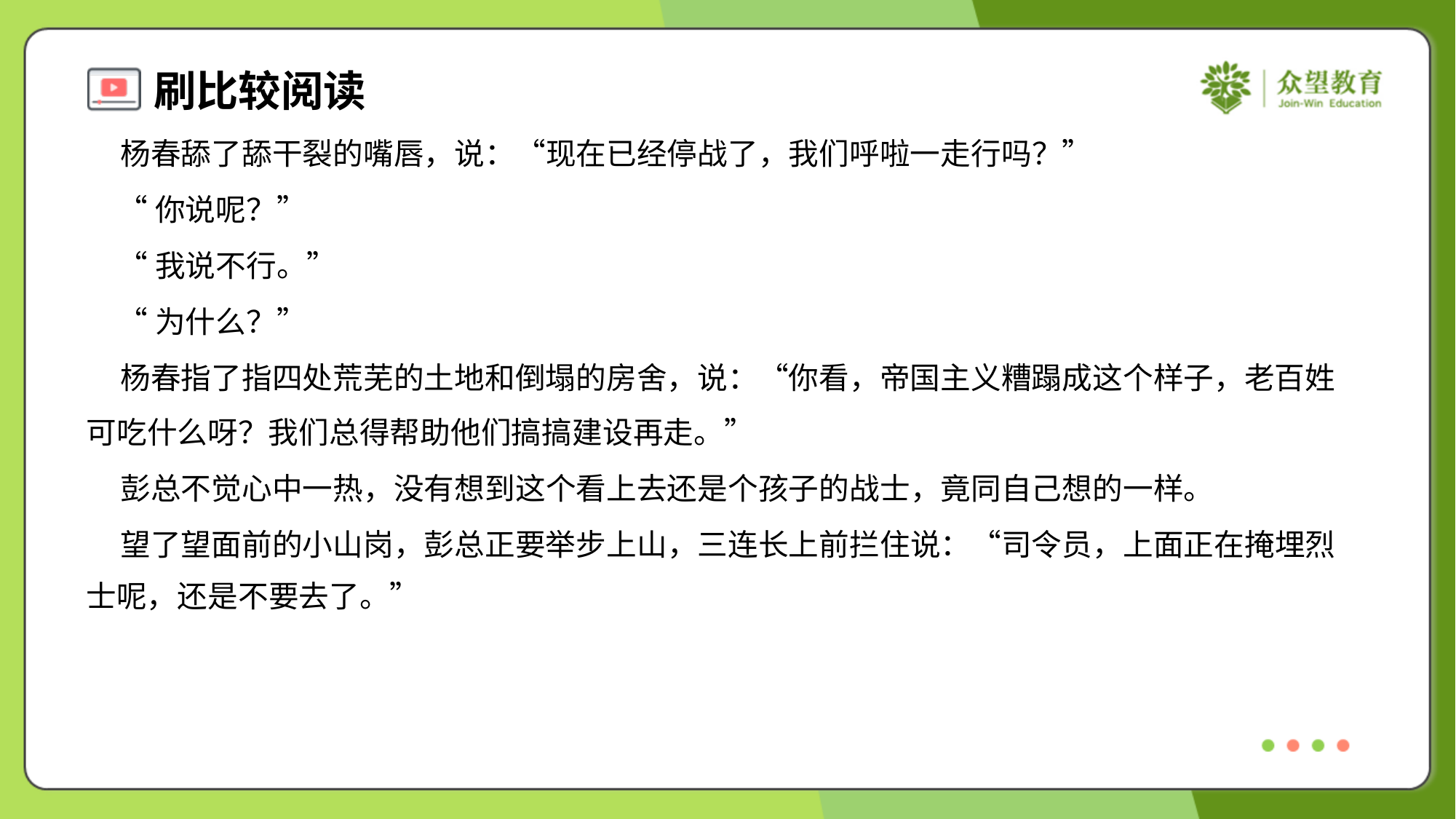

杨春舔了舔干裂的嘴唇，说：“现在已经停战了，我们呼啦一走行吗？”
    “你说呢？”
    “我说不行。”
    “为什么？”
    杨春指了指四处荒芜的土地和倒塌的房舍，说：“你看，帝国主义糟蹋成这个样子，老百姓
可吃什么呀？我们总得帮助他们搞搞建设再走。”
    彭总不觉心中一热，没有想到这个看上去还是个孩子的战士，竟同自己想的一样。
    望了望面前的小山岗，彭总正要举步上山，三连长上前拦住说：“司令员，上面正在掩埋烈
士呢，还是不要去了。”